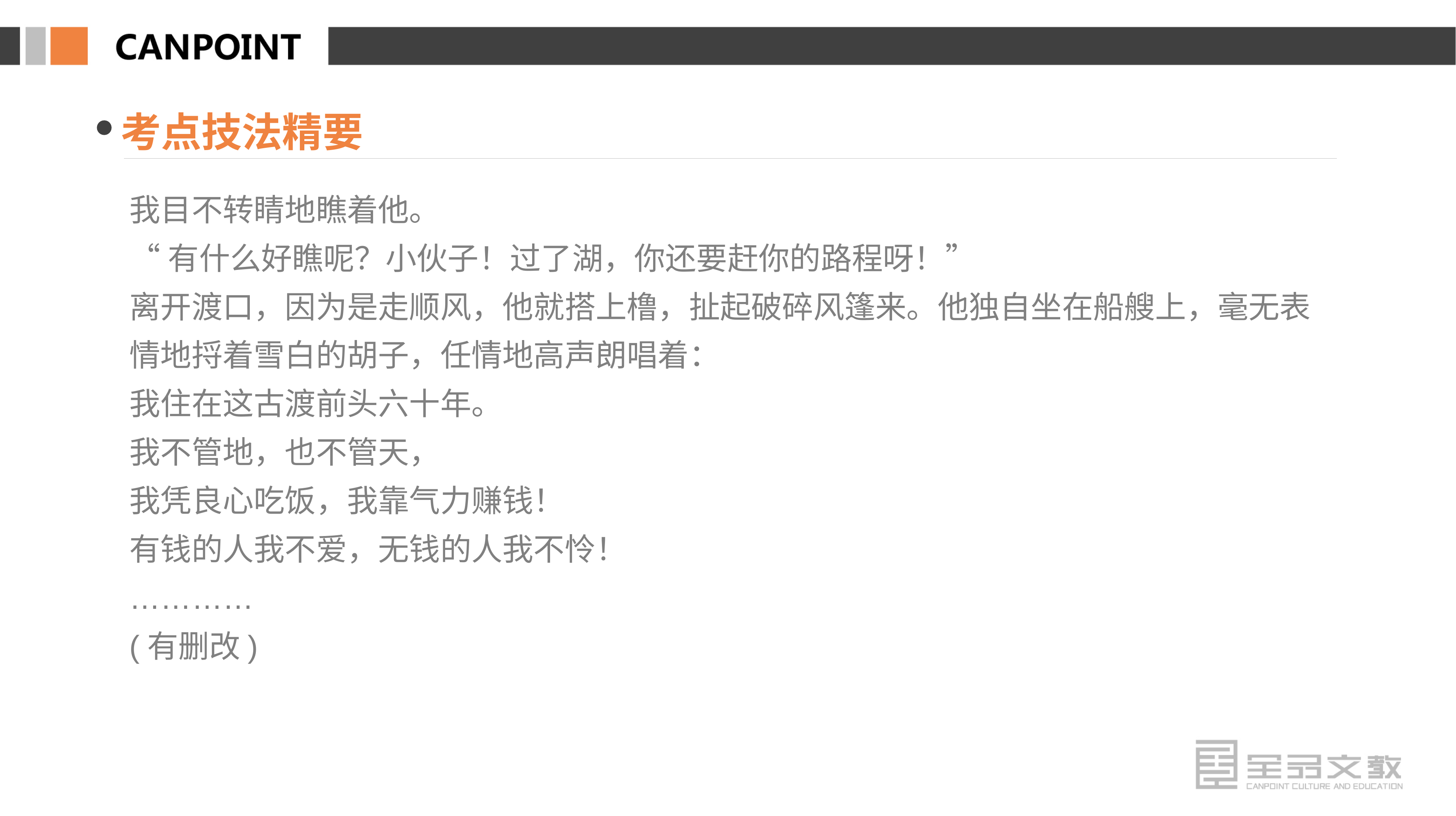

考点技法精要

我目不转睛地瞧着他。
“有什么好瞧呢？小伙子！过了湖，你还要赶你的路程呀！”
离开渡口，因为是走顺风，他就搭上橹，扯起破碎风篷来。他独自坐在船艘上，毫无表情地捋着雪白的胡子，任情地高声朗唱着：
我住在这古渡前头六十年。
我不管地，也不管天，
我凭良心吃饭，我靠气力赚钱！
有钱的人我不爱，无钱的人我不怜！
…………
(有删改)